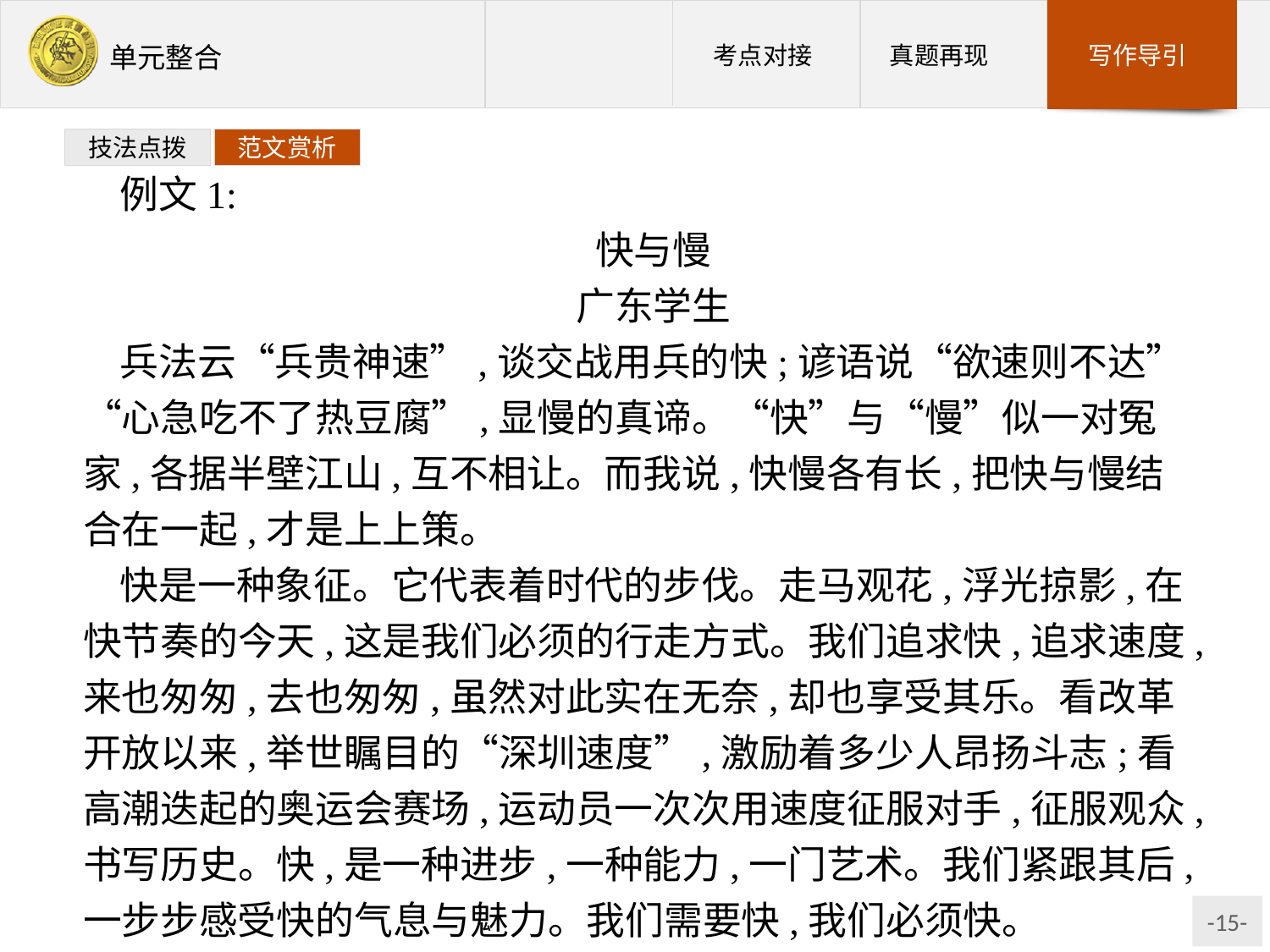

技法点拨
范文赏析
例文1:
快与慢
广东学生
兵法云“兵贵神速”,谈交战用兵的快;谚语说“欲速则不达”“心急吃不了热豆腐”,显慢的真谛。“快”与“慢”似一对冤家,各据半壁江山,互不相让。而我说,快慢各有长,把快与慢结合在一起,才是上上策。
快是一种象征。它代表着时代的步伐。走马观花,浮光掠影,在快节奏的今天,这是我们必须的行走方式。我们追求快,追求速度,来也匆匆,去也匆匆,虽然对此实在无奈,却也享受其乐。看改革开放以来,举世瞩目的“深圳速度”,激励着多少人昂扬斗志;看高潮迭起的奥运会赛场,运动员一次次用速度征服对手,征服观众,书写历史。快,是一种进步,一种能力,一门艺术。我们紧跟其后,一步步感受快的气息与魅力。我们需要快,我们必须快。